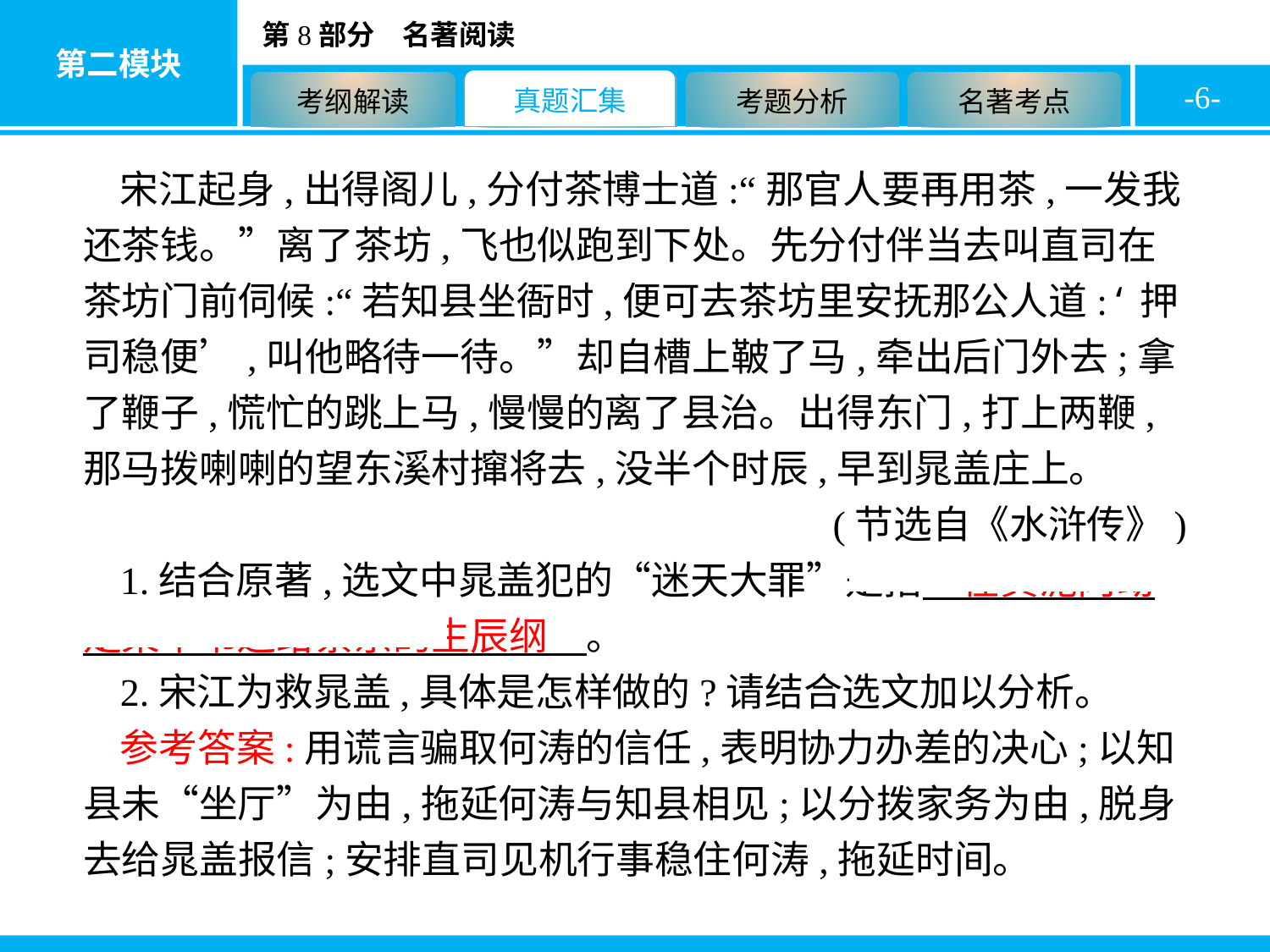

-6-
宋江起身,出得阁儿,分付茶博士道:“那官人要再用茶,一发我还茶钱。”离了茶坊,飞也似跑到下处。先分付伴当去叫直司在茶坊门前伺候:“若知县坐衙时,便可去茶坊里安抚那公人道:‘押司稳便’,叫他略待一待。”却自槽上鞁了马,牵出后门外去;拿了鞭子,慌忙的跳上马,慢慢的离了县治。出得东门,打上两鞭,那马拨喇喇的望东溪村撺将去,没半个时辰,早到晁盖庄上。
(节选自《水浒传》)
1.结合原著,选文中晁盖犯的“迷天大罪”是指　在黄泥冈劫走梁中书送给蔡京的生辰纲　。
2.宋江为救晁盖,具体是怎样做的?请结合选文加以分析。
参考答案:用谎言骗取何涛的信任,表明协力办差的决心;以知县未“坐厅”为由,拖延何涛与知县相见;以分拨家务为由,脱身去给晁盖报信;安排直司见机行事稳住何涛,拖延时间。